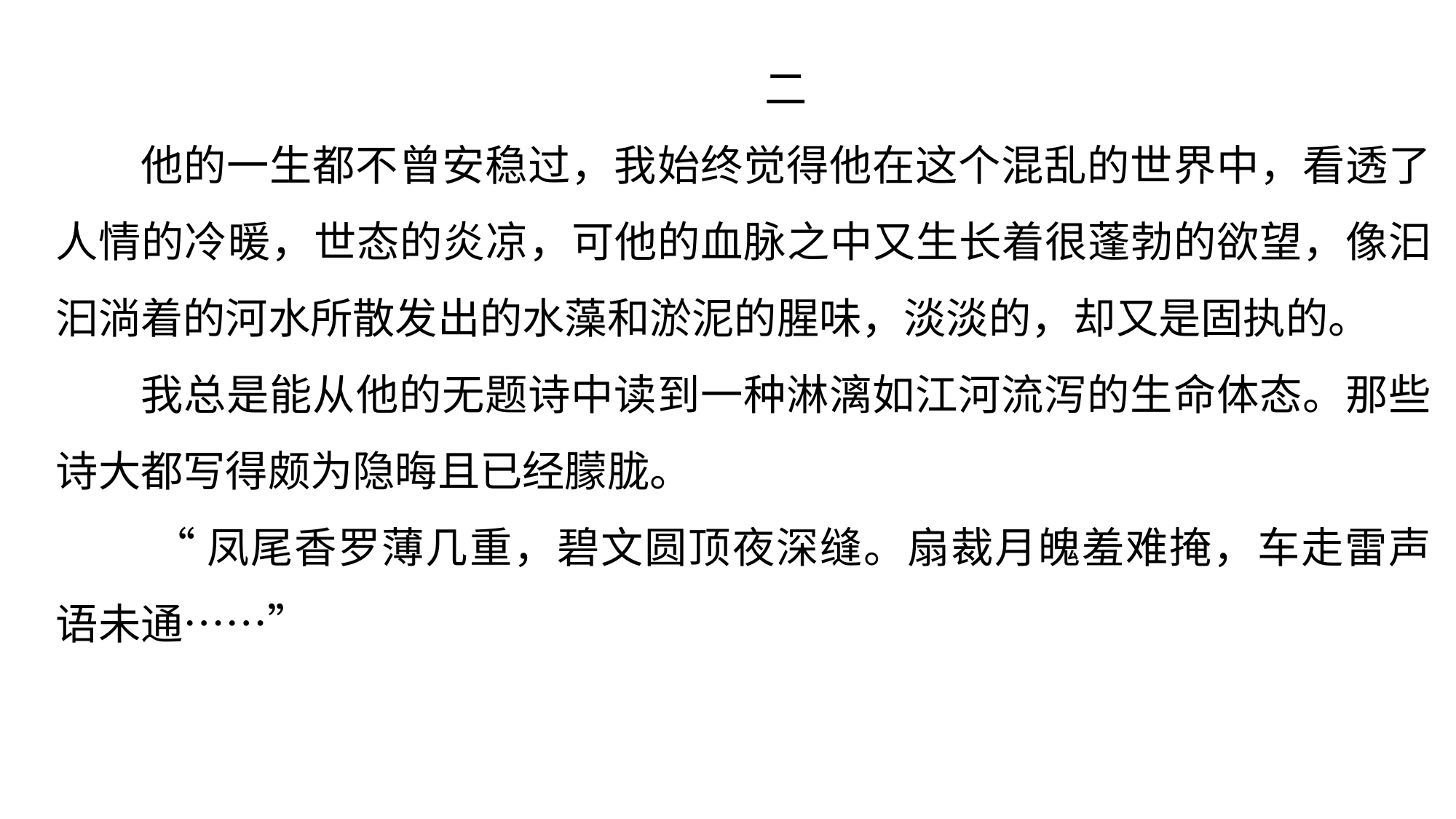

二
他的一生都不曾安稳过，我始终觉得他在这个混乱的世界中，看透了人情的冷暖，世态的炎凉，可他的血脉之中又生长着很蓬勃的欲望，像汩汩淌着的河水所散发出的水藻和淤泥的腥味，淡淡的，却又是固执的。
我总是能从他的无题诗中读到一种淋漓如江河流泻的生命体态。那些诗大都写得颇为隐晦且已经朦胧。
 “凤尾香罗薄几重，碧文圆顶夜深缝。扇裁月魄羞难掩，车走雷声语未通……”